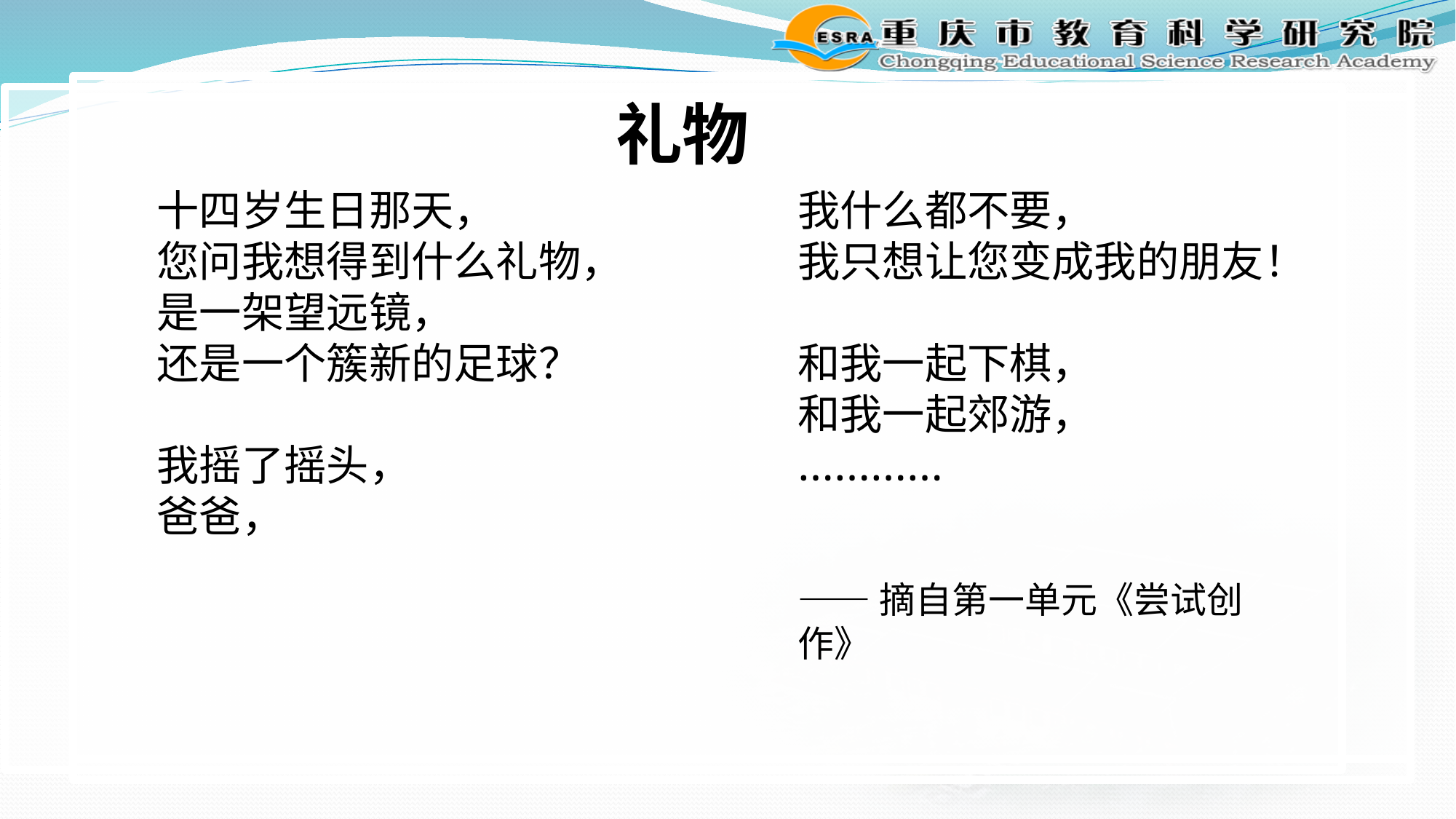

礼物
十四岁生日那天，
您问我想得到什么礼物，
是一架望远镜，
还是一个簇新的足球？

我摇了摇头，
爸爸，
我什么都不要，
我只想让您变成我的朋友！

和我一起下棋，
和我一起郊游，
…………

——摘自第一单元《尝试创作》